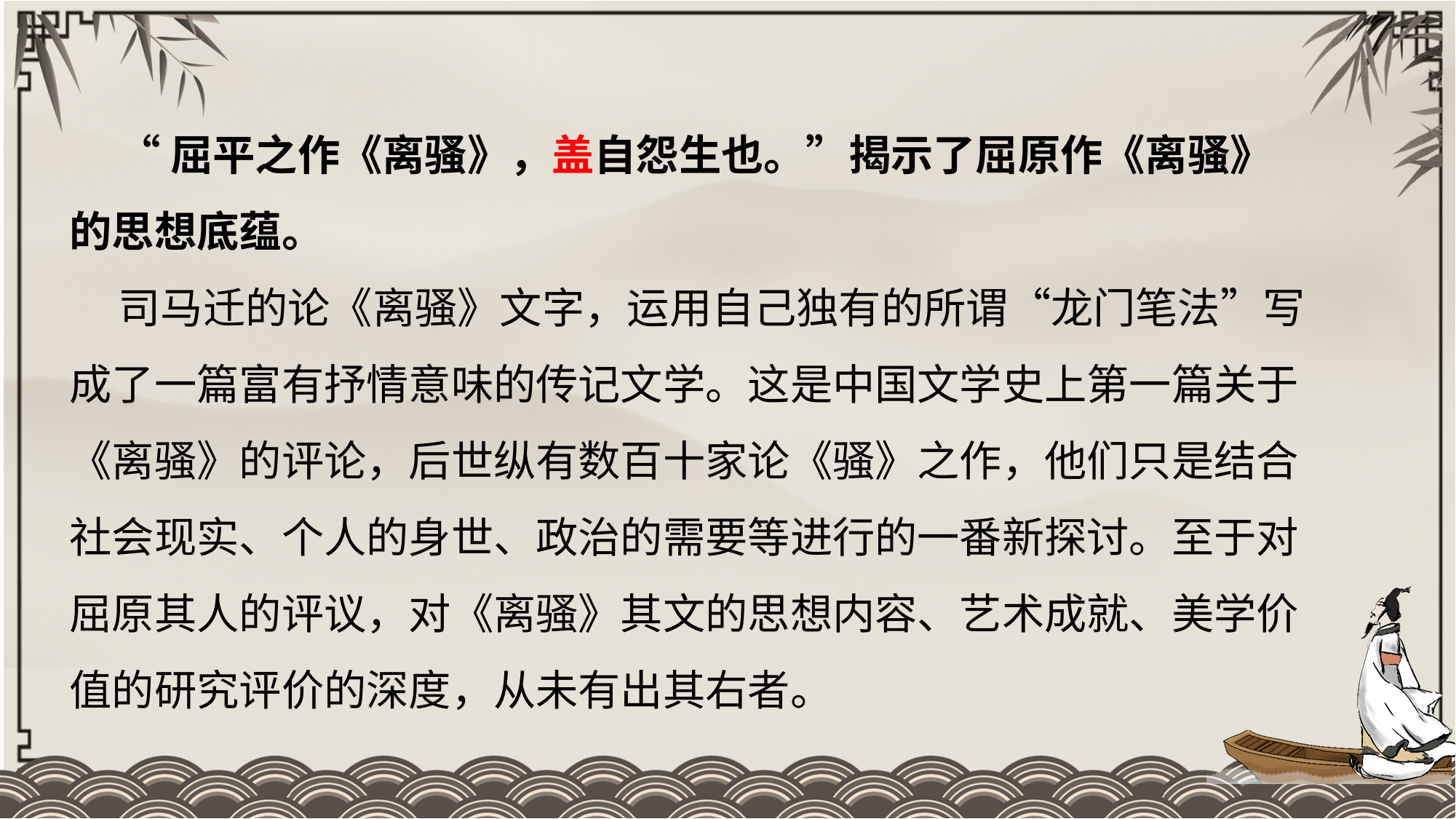

“屈平之作《离骚》，盖自怨生也。”揭示了屈原作《离骚》的思想底蕴。
    司马迁的论《离骚》文字，运用自己独有的所谓“龙门笔法”写成了一篇富有抒情意味的传记文学。这是中国文学史上第一篇关于《离骚》的评论，后世纵有数百十家论《骚》之作，他们只是结合社会现实、个人的身世、政治的需要等进行的一番新探讨。至于对屈原其人的评议，对《离骚》其文的思想内容、艺术成就、美学价值的研究评价的深度，从未有出其右者。